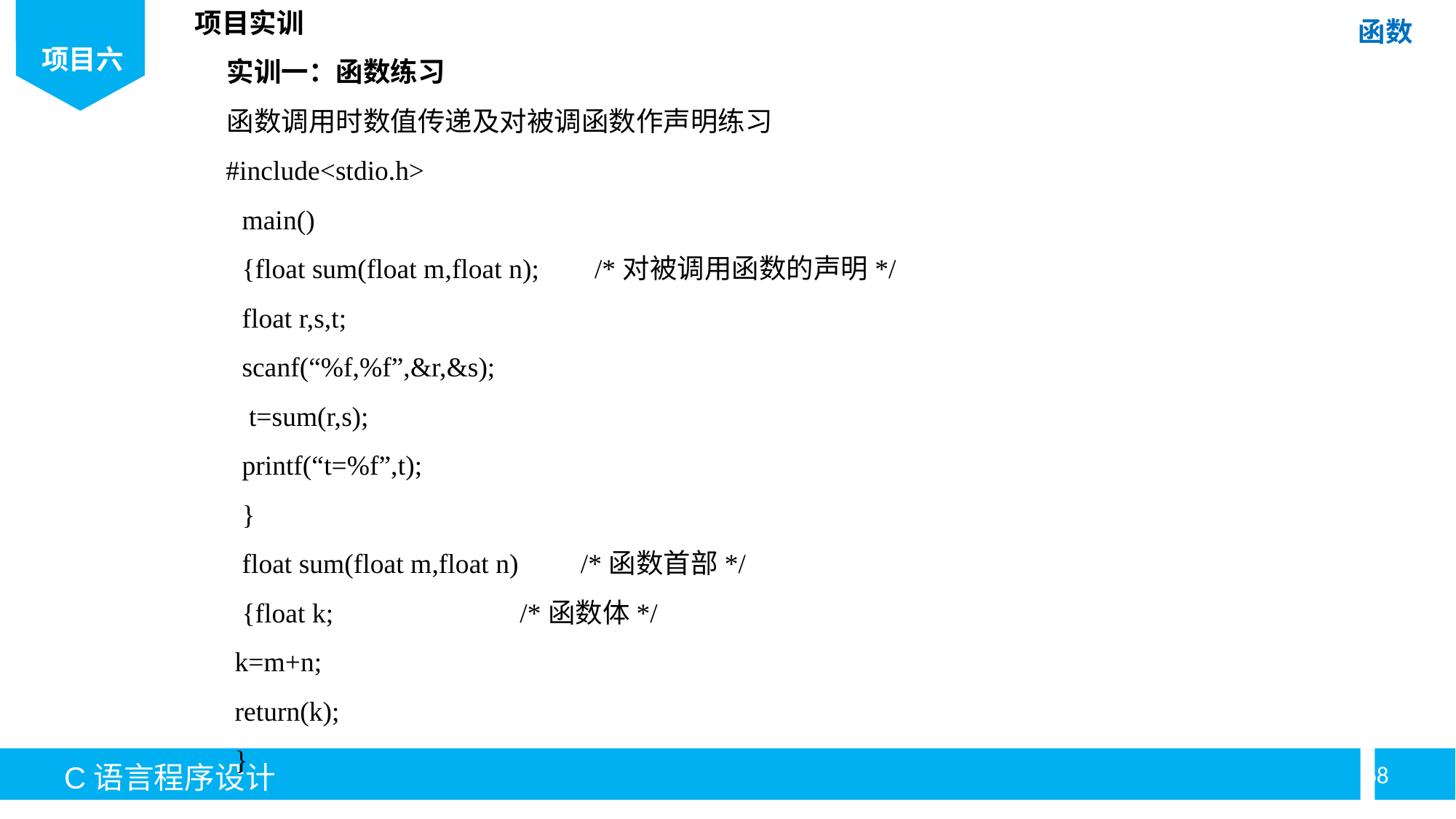

项目实训
实训一：函数练习
函数调用时数值传递及对被调函数作声明练习
#include<stdio.h>
main()
{float sum(float m,float n);        /*对被调用函数的声明*/
float r,s,t;
scanf(“%f,%f”,&r,&s);
 t=sum(r,s);
printf(“t=%f”,t);
}
float sum(float m,float n)         /*函数首部*/
{float k;                           /*函数体*/
k=m+n;
return(k);
}